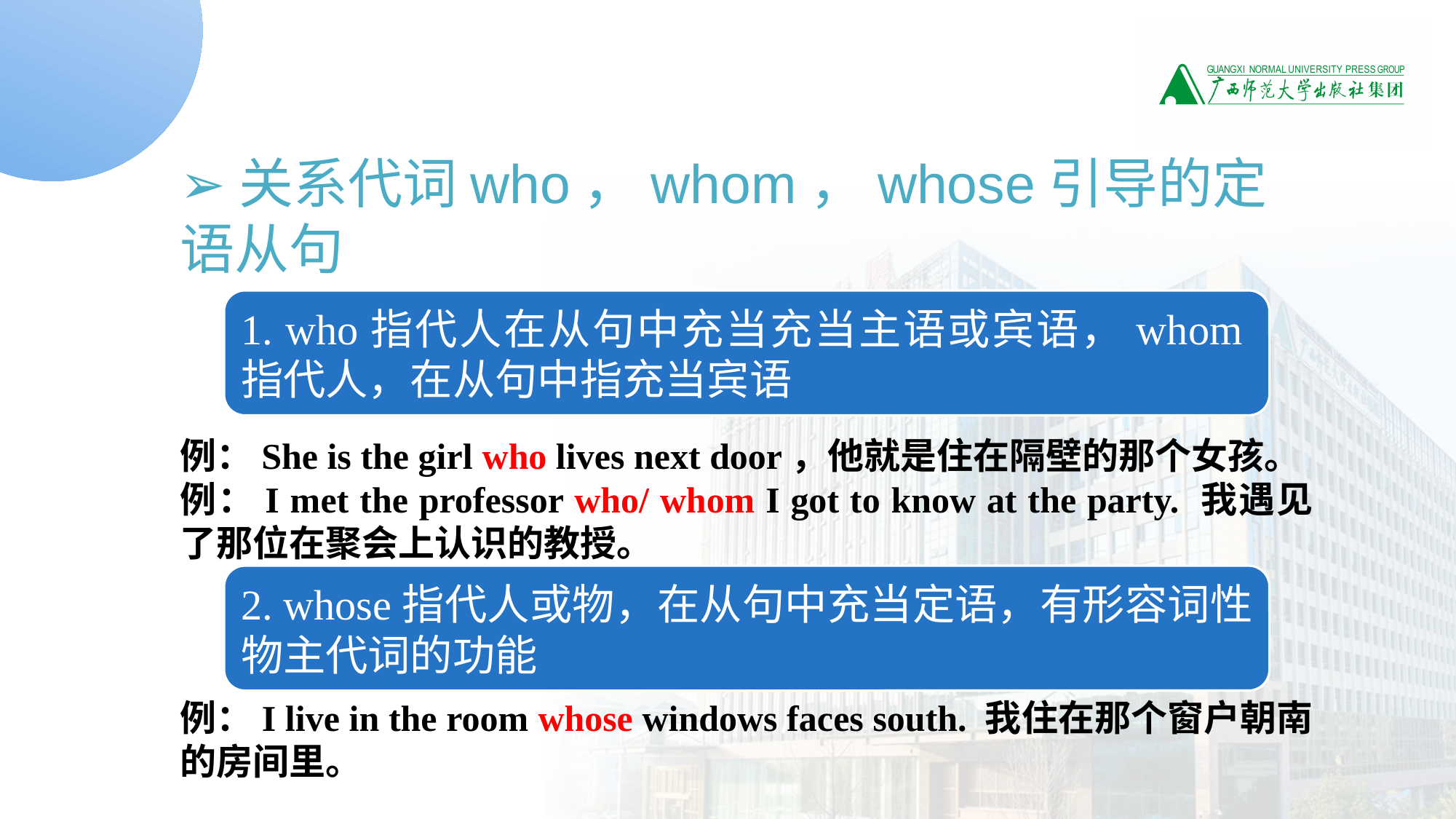

➢关系代词who，whom，whose引导的定语从句

例：She is the girl who lives next door，他就是住在隔壁的那个女孩。
例：I met the professor who/ whom I got to know at the party. 我遇见了那位在聚会上认识的教授。

例：I live in the room whose windows faces south. 我住在那个窗户朝南的房间里。
1. who指代人在从句中充当充当主语或宾语，whom指代人，在从句中指充当宾语
2. whose指代人或物，在从句中充当定语，有形容词性物主代词的功能